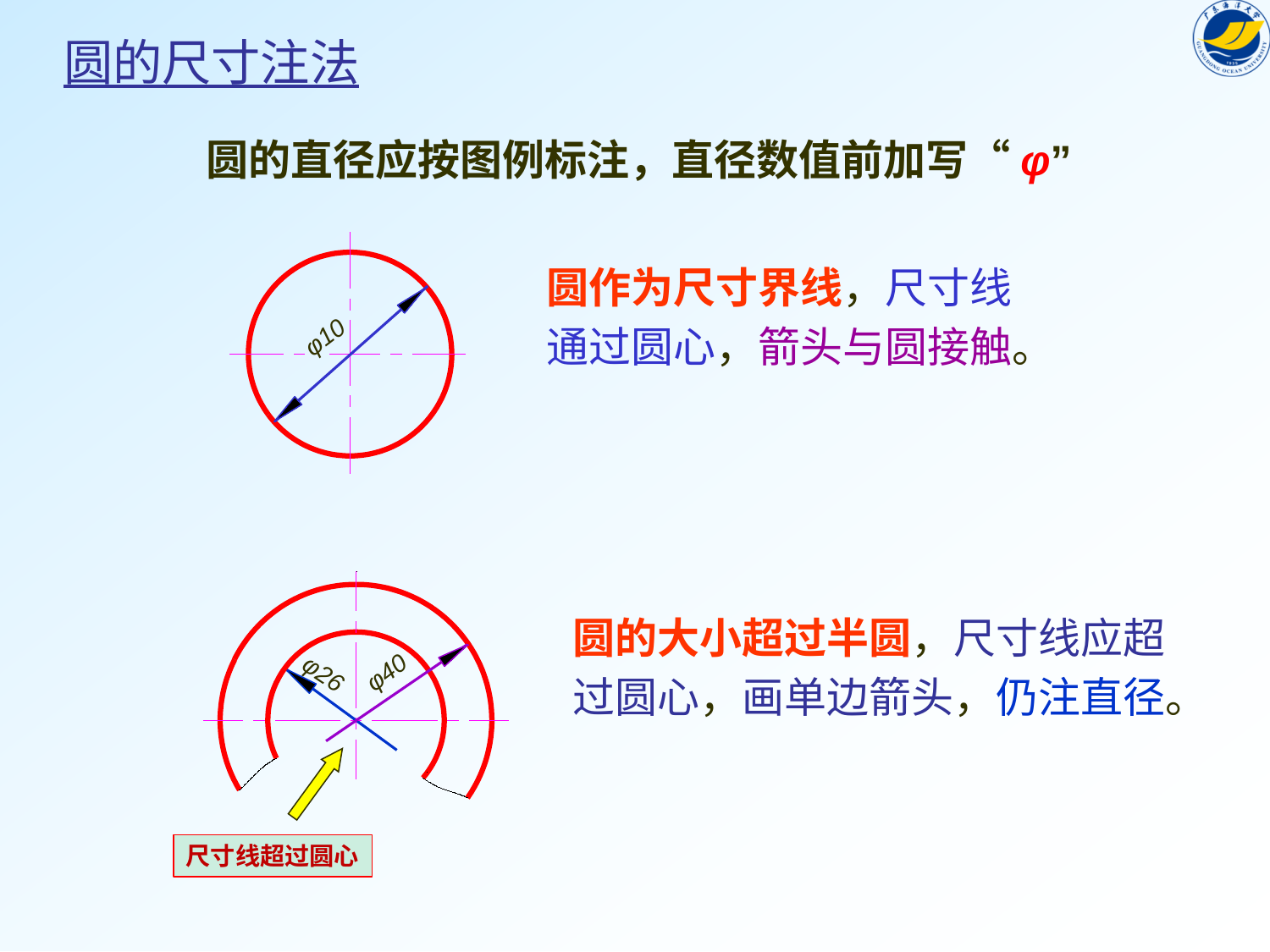

圆的尺寸注法
圆的直径应按图例标注，直径数值前加写“φ”

圆作为尺寸界线，尺寸线
通过圆心，箭头与圆接触。

φ10

圆的大小超过半圆，尺寸线应超
过圆心，画单边箭头，仍注直径。

φ40
φ26

尺寸线超过圆心